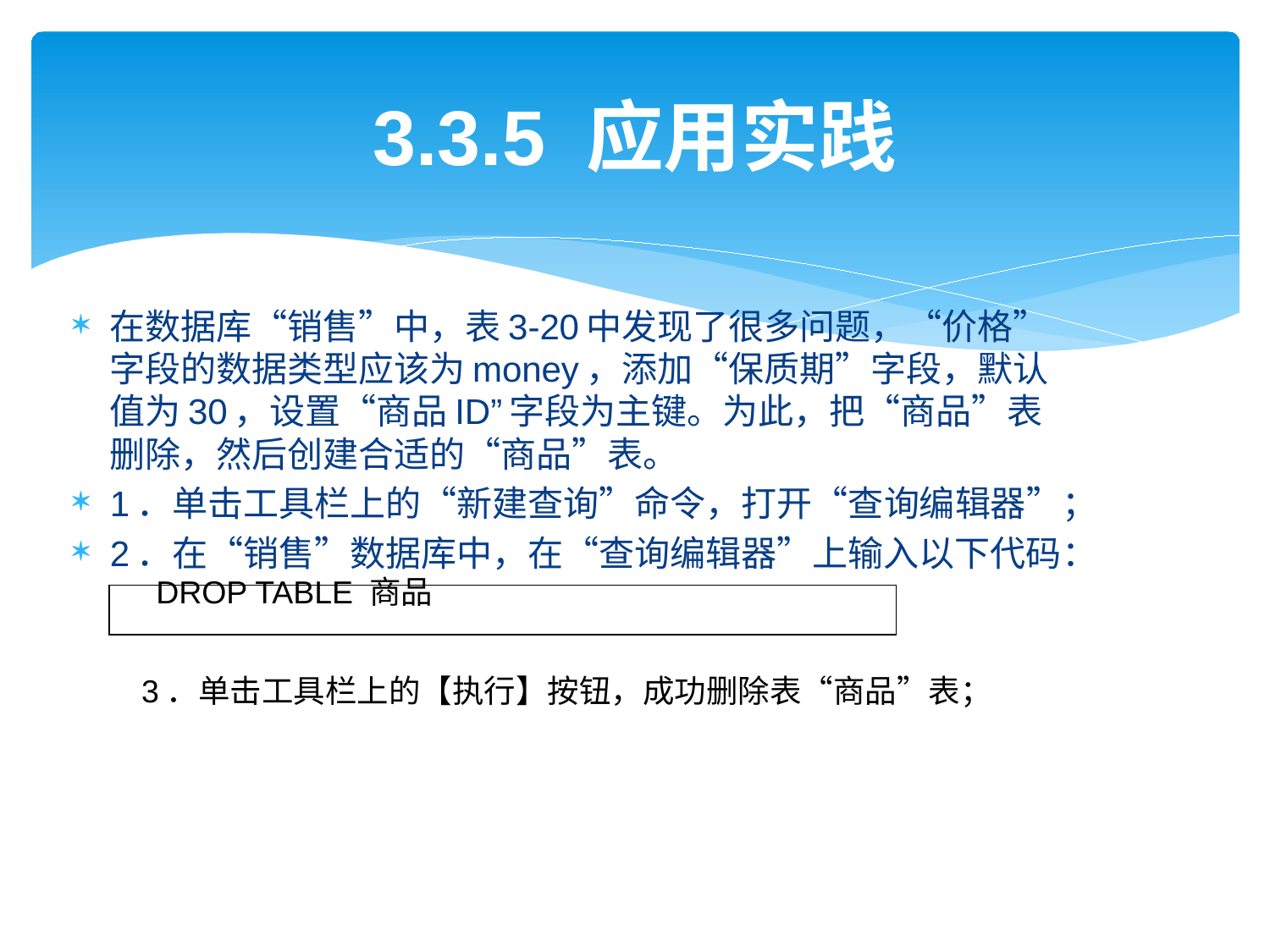

# 3.3.5 应用实践
在数据库“销售”中，表3-20中发现了很多问题，“价格”字段的数据类型应该为money，添加“保质期”字段，默认值为30，设置“商品ID”字段为主键。为此，把“商品”表删除，然后创建合适的“商品”表。
1．单击工具栏上的“新建查询”命令，打开“查询编辑器”；
2．在“销售”数据库中，在“查询编辑器”上输入以下代码：
| DROP TABLE 商品 |
| --- |
3．单击工具栏上的【执行】按钮，成功删除表“商品”表；